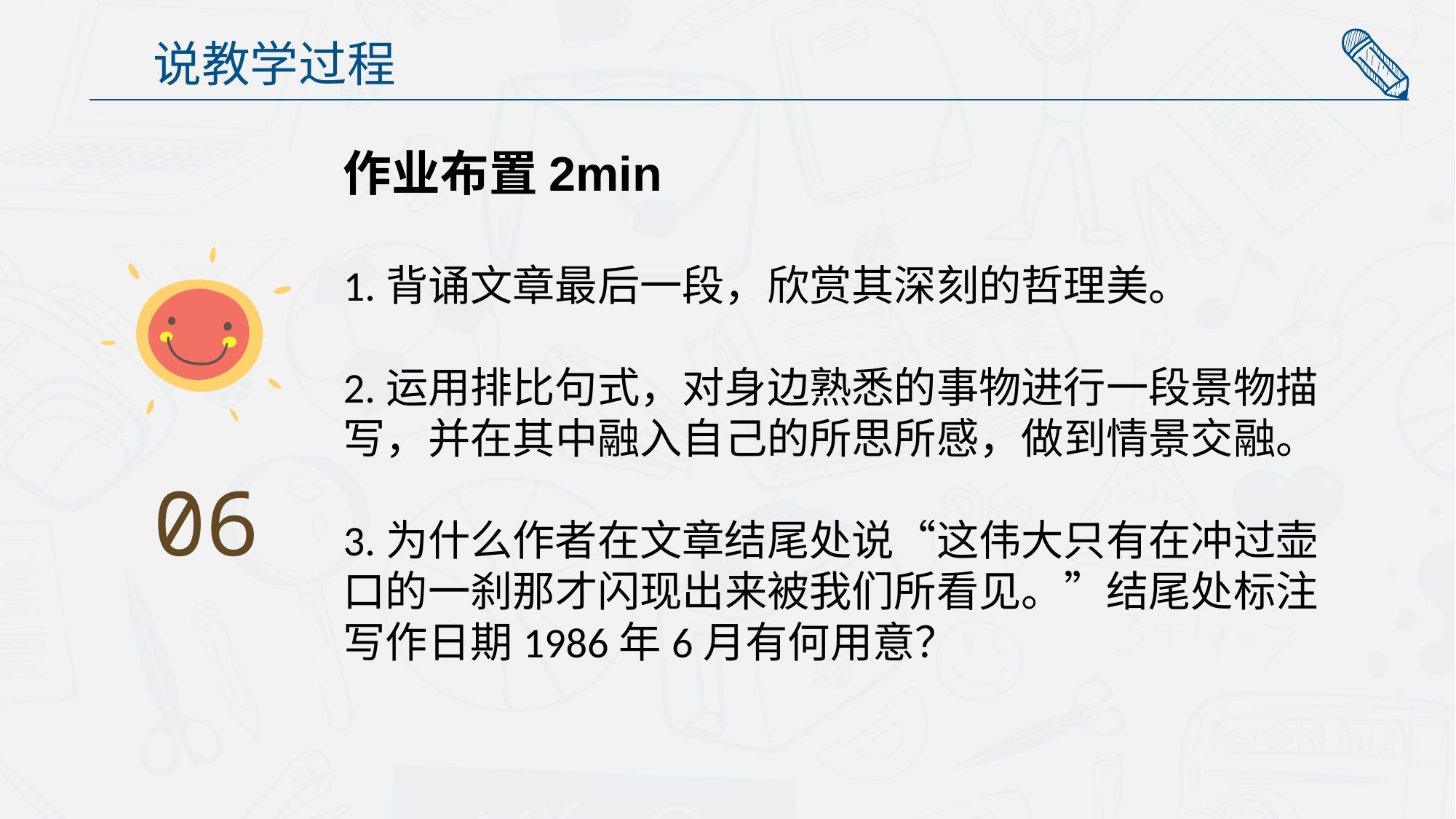

说教学过程
作业布置2min

1.背诵文章最后一段，欣赏其深刻的哲理美。

2.运用排比句式，对身边熟悉的事物进行一段景物描写，并在其中融入自己的所思所感，做到情景交融。

3.为什么作者在文章结尾处说“这伟大只有在冲过壶口的一刹那才闪现出来被我们所看见。”结尾处标注写作日期1986年6月有何用意？

06